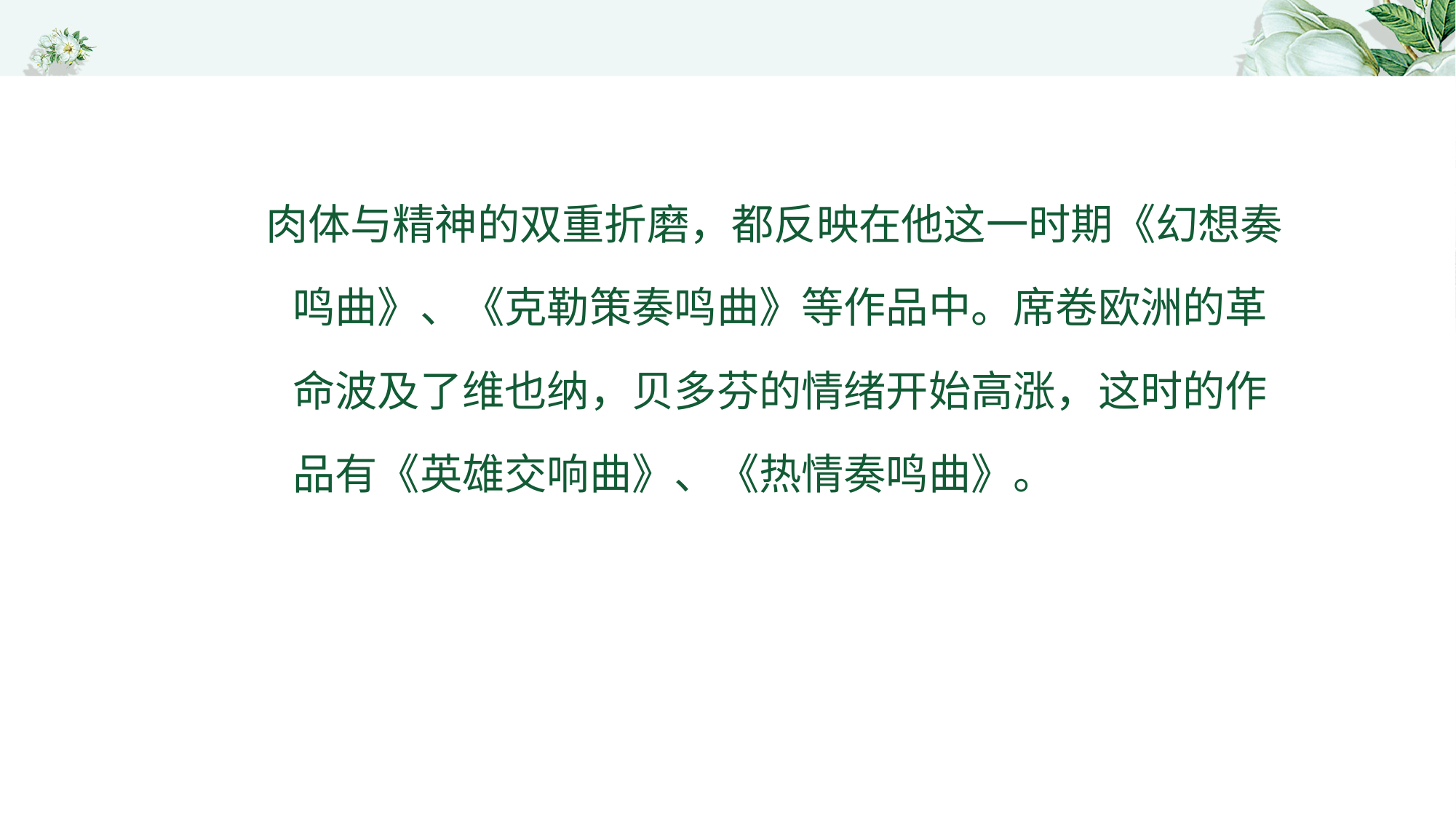

肉体与精神的双重折磨，都反映在他这一时期《幻想奏鸣曲》、《克勒策奏鸣曲》等作品中。席卷欧洲的革命波及了维也纳，贝多芬的情绪开始高涨，这时的作品有《英雄交响曲》、《热情奏鸣曲》。